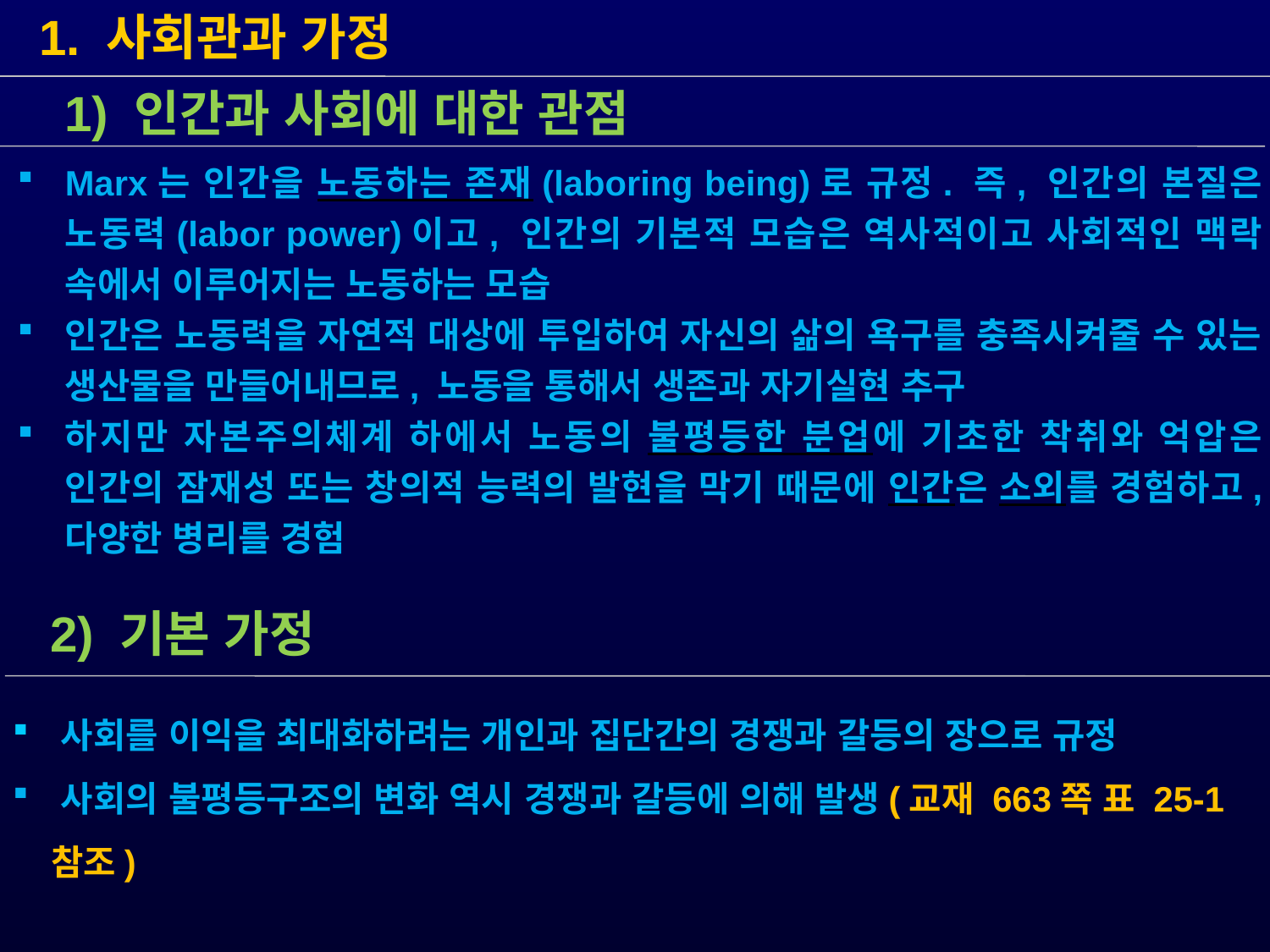

1. 사회관과 가정

 사회를 이익을 최대화하려는 개인과 집단간의 경쟁과 갈등의 장으로 규정
 사회의 불평등구조의 변화 역시 경쟁과 갈등에 의해 발생(교재 663쪽 표 25-1
   참조)
  1) 인간과 사회에 대한 관점

Marx는 인간을 노동하는 존재(laboring being)로 규정. 즉, 인간의 본질은 노동력(labor power)이고, 인간의 기본적 모습은 역사적이고 사회적인 맥락 속에서 이루어지는 노동하는 모습
인간은 노동력을 자연적 대상에 투입하여 자신의 삶의 욕구를 충족시켜줄 수 있는 생산물을 만들어내므로, 노동을 통해서 생존과 자기실현 추구
하지만 자본주의체계 하에서 노동의 불평등한 분업에 기초한 착취와 억압은 인간의 잠재성 또는 창의적 능력의 발현을 막기 때문에 인간은 소외를 경험하고, 다양한 병리를 경험
  2) 기본 가정